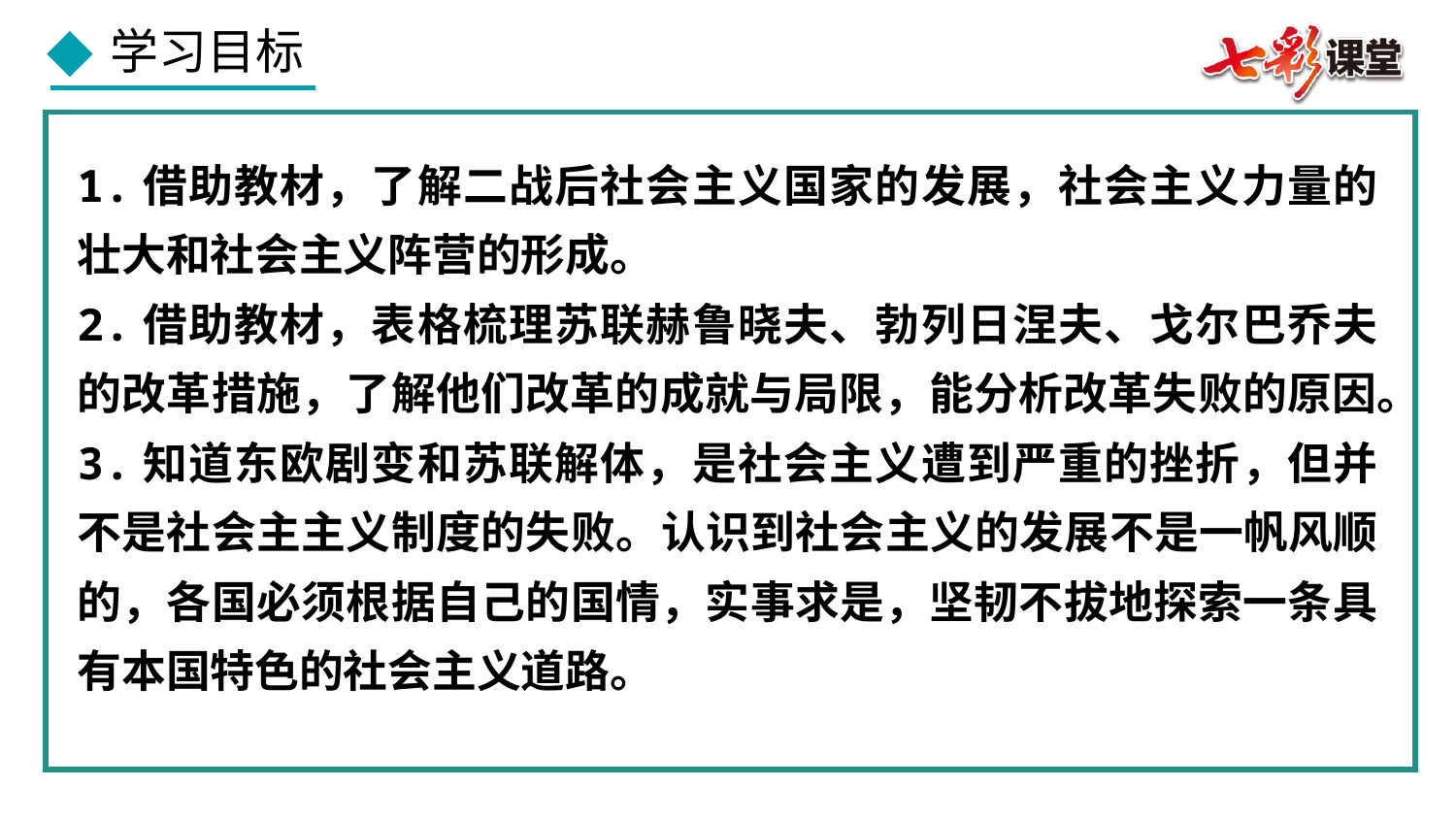

1.借助教材，了解二战后社会主义国家的发展，社会主义力量的壮大和社会主义阵营的形成。
2.借助教材，表格梳理苏联赫鲁晓夫、勃列日涅夫、戈尔巴乔夫的改革措施，了解他们改革的成就与局限，能分析改革失败的原因。
3.知道东欧剧变和苏联解体，是社会主义遭到严重的挫折，但并不是社会主主义制度的失败。认识到社会主义的发展不是一帆风顺的，各国必须根据自己的国情，实事求是，坚韧不拔地探索一条具有本国特色的社会主义道路。